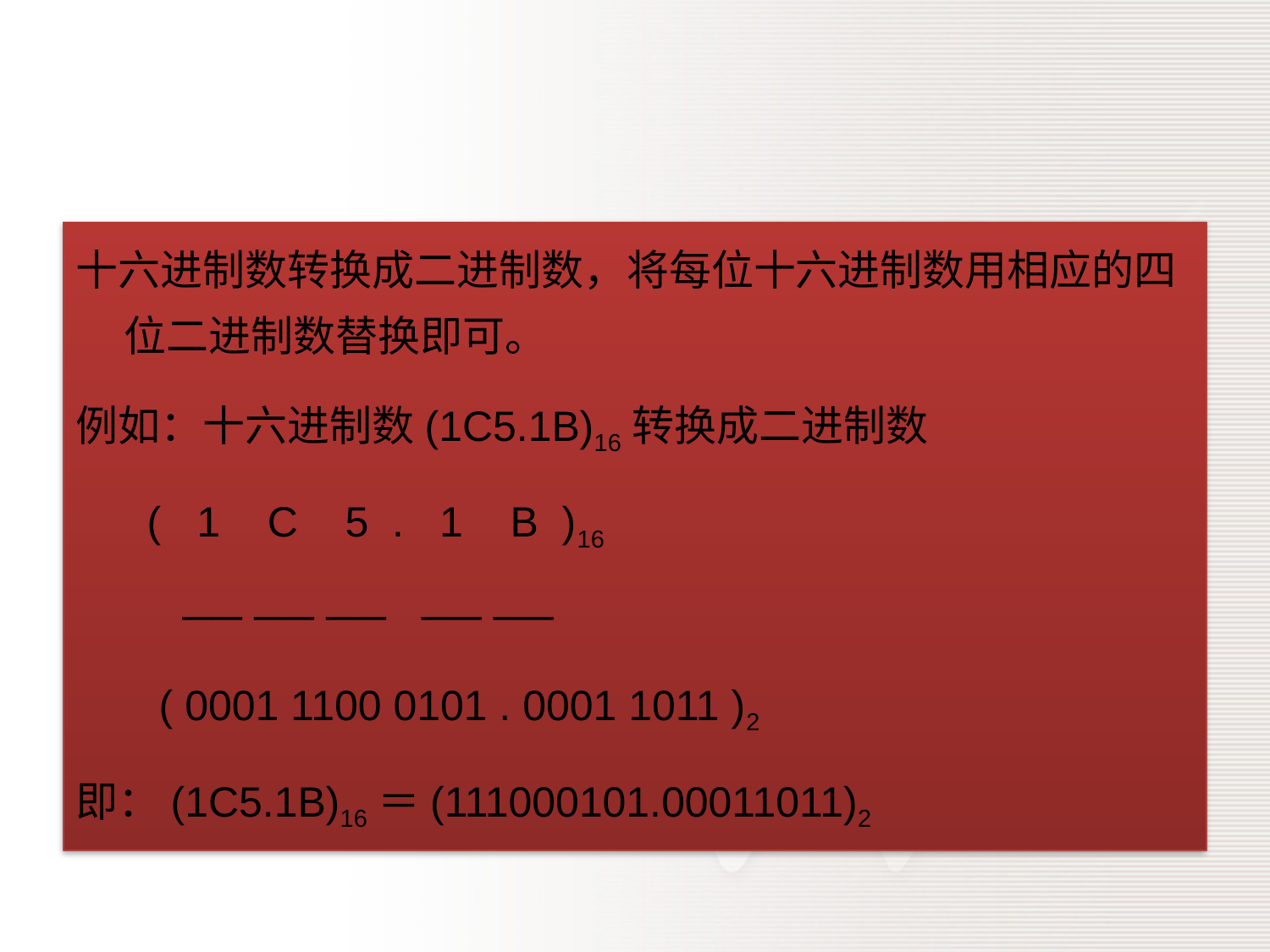

十六进制数转换成二进制数，将每位十六进制数用相应的四位二进制数替换即可。
例如：十六进制数(1C5.1B)16转换成二进制数
      (   1    C    5  .   1    B  )16
         ── ── ──   ── ──
       ( 0001 1100 0101 . 0001 1011 )2
即：(1C5.1B)16＝(111000101.00011011)2